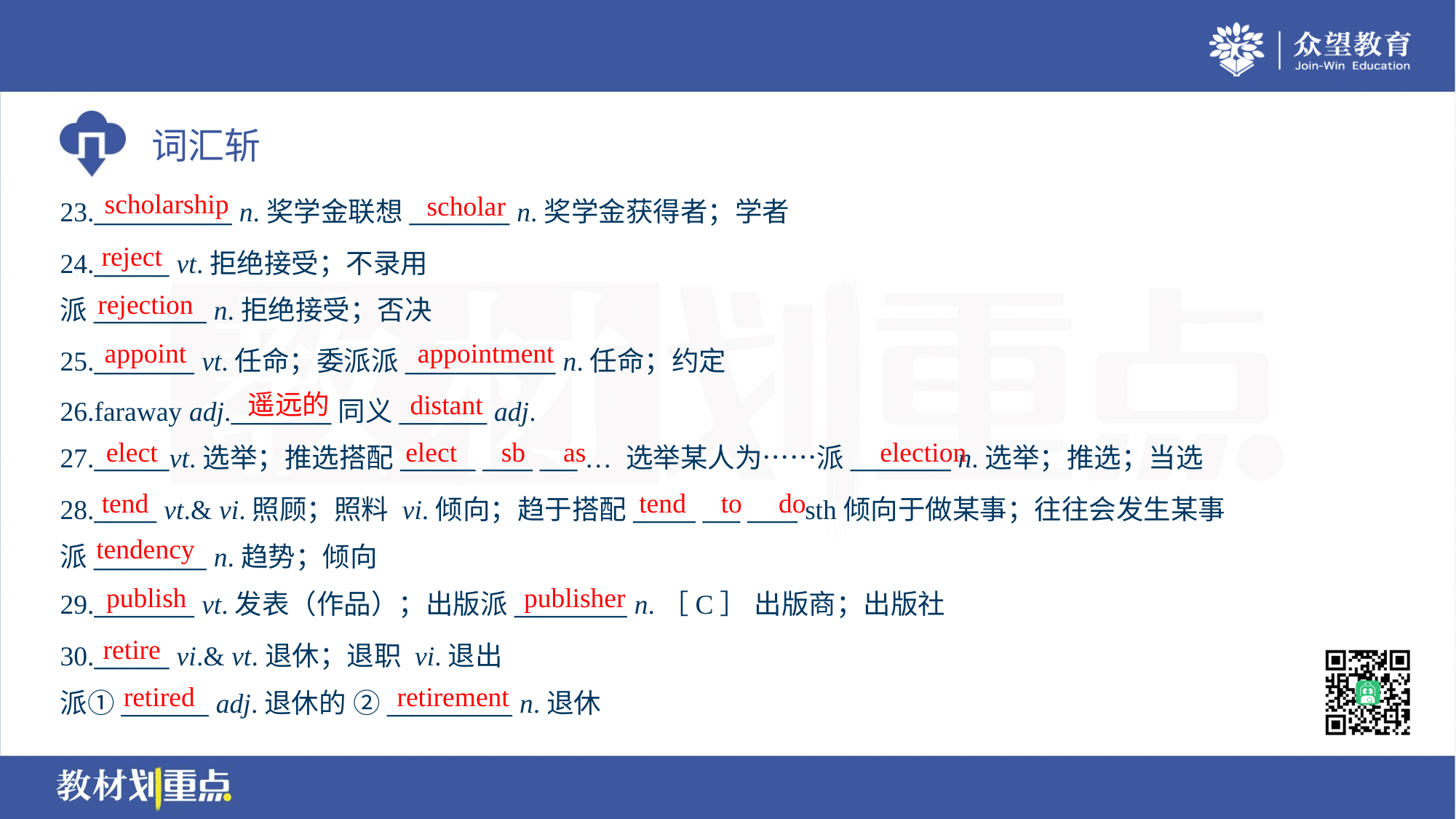

scholarship
scholar
23.___________ n.奖学金联想________ n.奖学金获得者；学者
reject
24.______ vt.拒绝接受；不录用
派_________ n.拒绝接受；否决
rejection
appoint
appointment
25.________ vt.任命；委派派____________ n.任命；约定
26.faraway adj.________同义_______ adj.
27.______vt.选举；推选搭配______ ____ ___ … 选举某人为……派________ n.选举；推选；当选
遥远的
distant
elect
elect
sb
as
election
tend
tend
to
do
28._____ vt.& vi.照顾；照料 vi.倾向；趋于搭配_____ ___ ____ sth倾向于做某事；往往会发生某事
派_________ n.趋势；倾向
tendency
publish
publisher
29.________ vt.发表（作品）；出版派_________ n.［C］ 出版商；出版社
retire
30.______ vi.& vt.退休；退职 vi.退出
派①_______ adj.退休的 ②__________ n.退休
retired
retirement